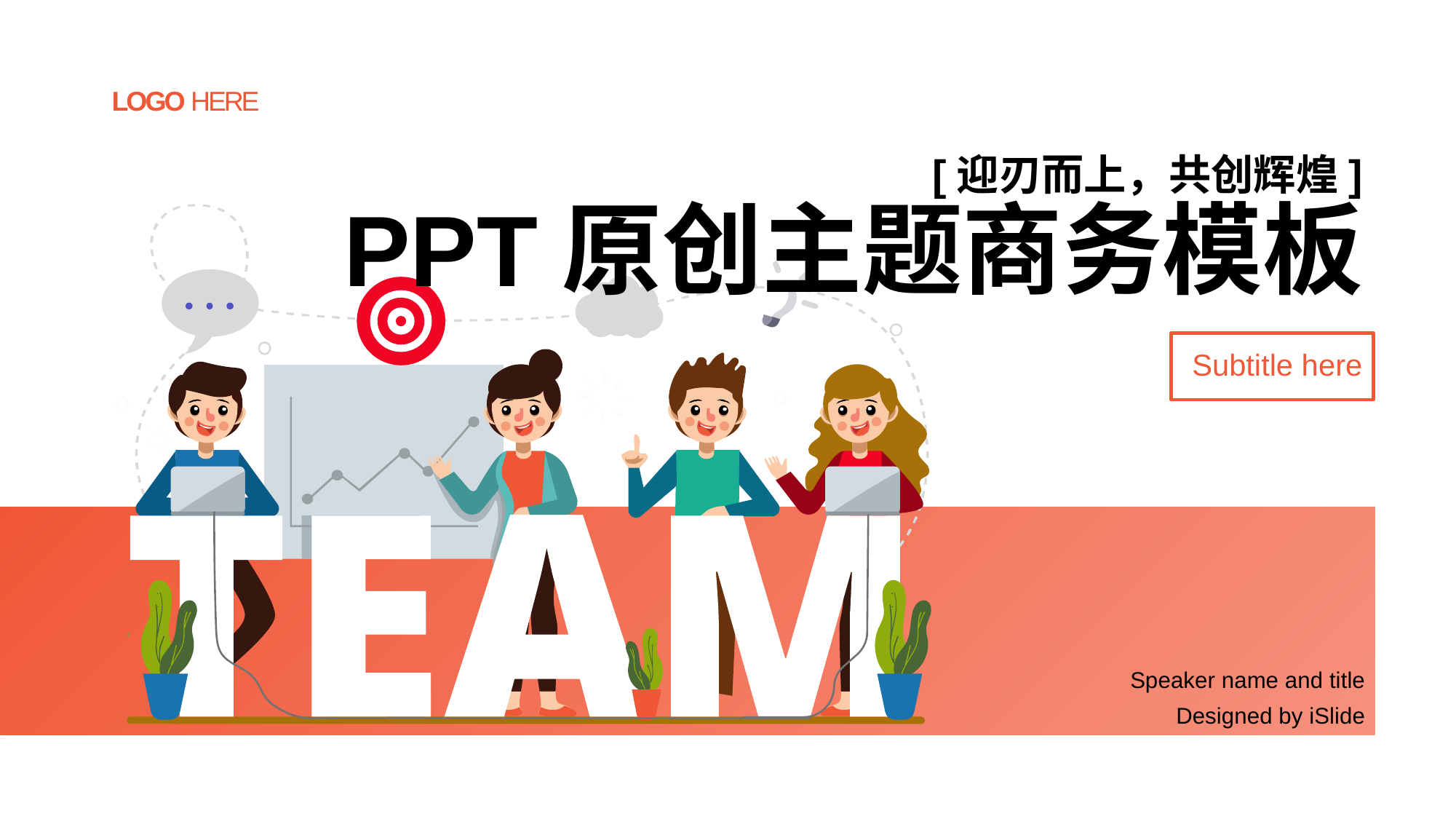

LOGO HERE
# [迎刃而上，共创辉煌] PPT原创主题商务模板
Subtitle here
Speaker name and title
Designed by iSlide